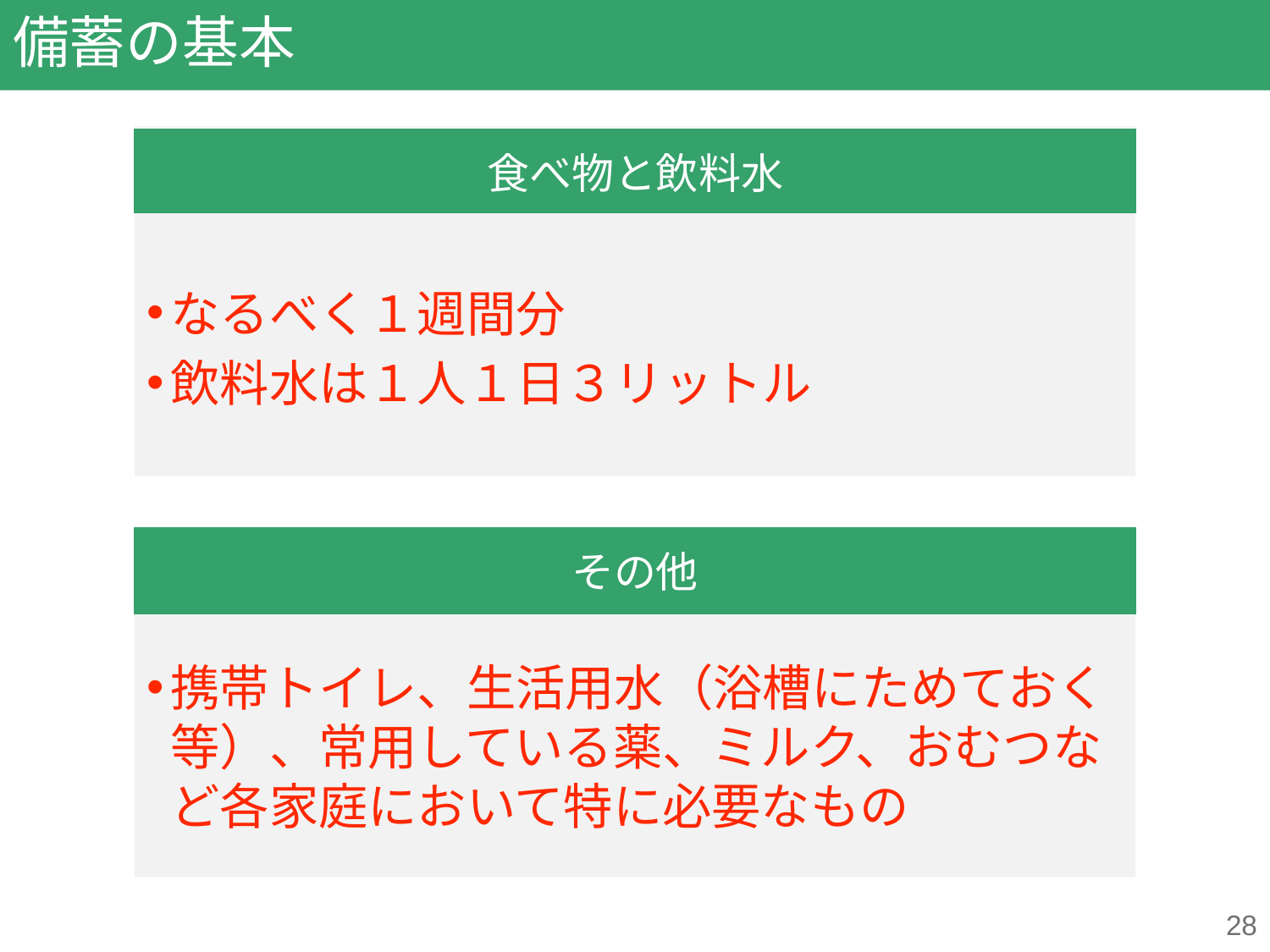

# 備蓄の基本

食べ物と飲料水
なるべく１週間分
飲料水は１人１日３リットル

その他
携帯トイレ、生活用水（浴槽にためておく等）、常用している薬、ミルク、おむつなど各家庭において特に必要なもの
28